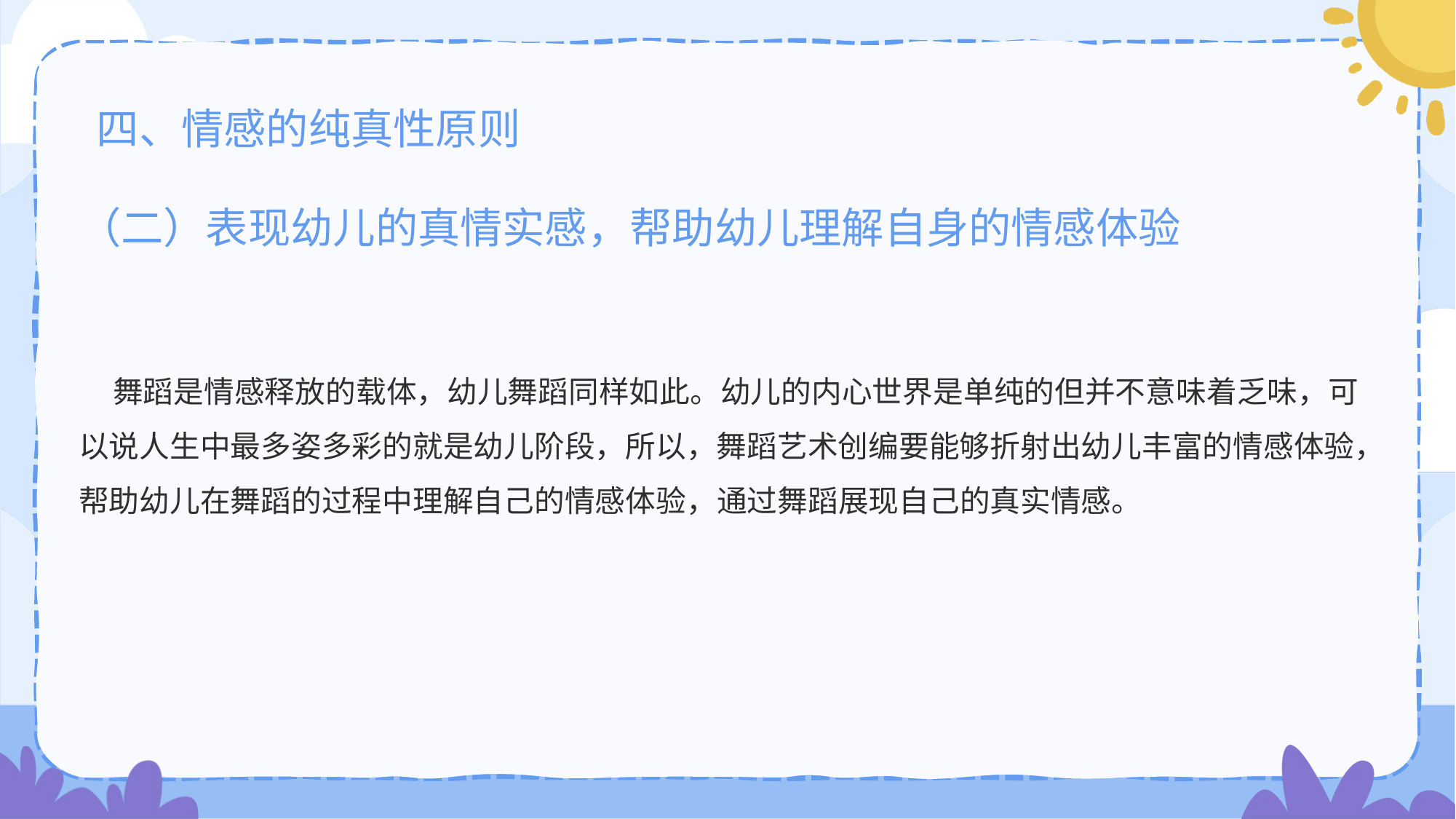

四、情感的纯真性原则
（二）表现幼儿的真情实感，帮助幼儿理解自身的情感体验
    舞蹈是情感释放的载体，幼儿舞蹈同样如此。幼儿的内心世界是单纯的但并不意味着乏味，可以说人生中最多姿多彩的就是幼儿阶段，所以，舞蹈艺术创编要能够折射出幼儿丰富的情感体验，帮助幼儿在舞蹈的过程中理解自己的情感体验，通过舞蹈展现自己的真实情感。